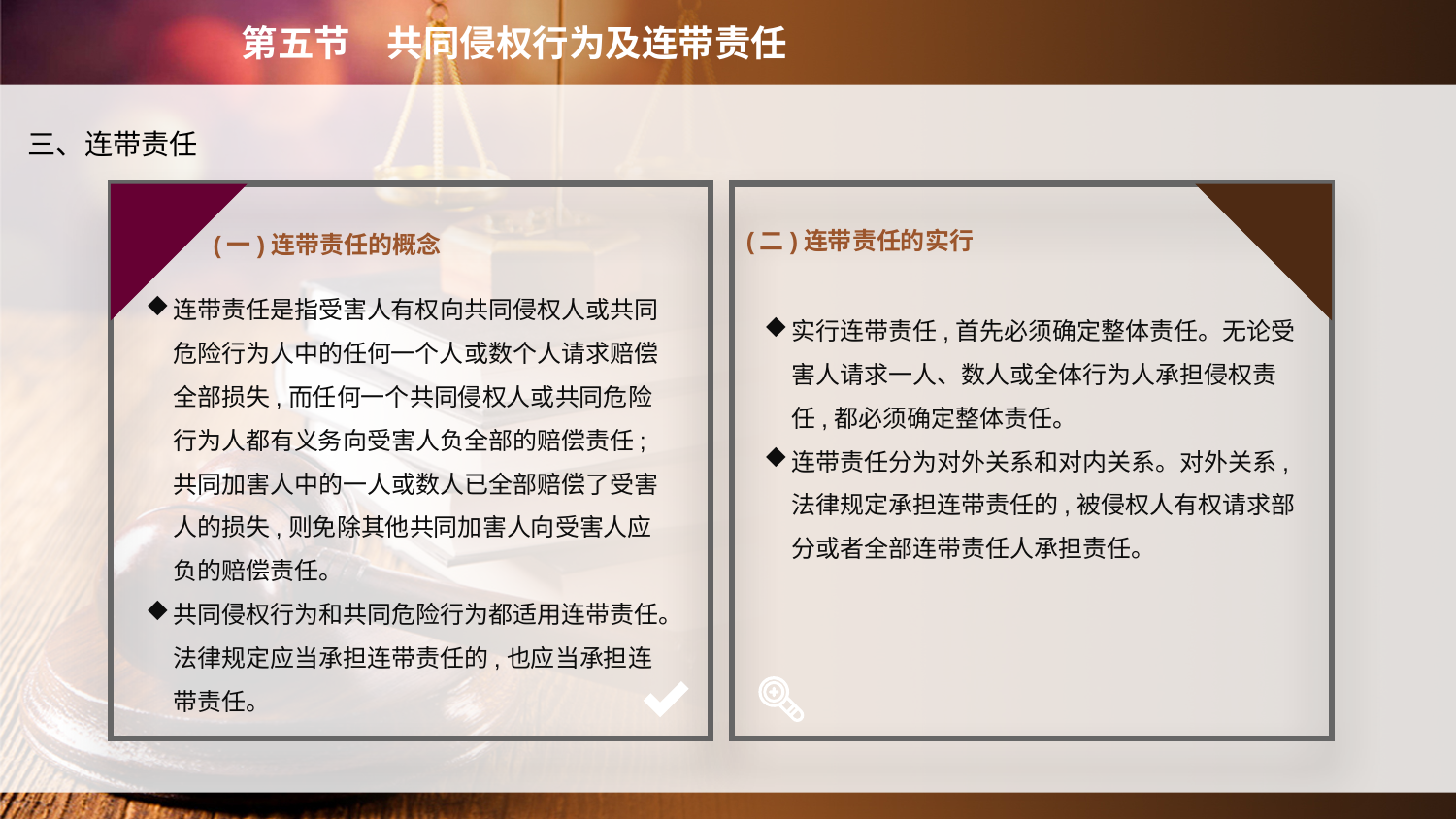

第五节　共同侵权行为及连带责任
三、连带责任

(一)连带责任的概念
(二)连带责任的实行
连带责任是指受害人有权向共同侵权人或共同危险行为人中的任何一个人或数个人请求赔偿全部损失,而任何一个共同侵权人或共同危险行为人都有义务向受害人负全部的赔偿责任;共同加害人中的一人或数人已全部赔偿了受害人的损失,则免除其他共同加害人向受害人应负的赔偿责任。
共同侵权行为和共同危险行为都适用连带责任。法律规定应当承担连带责任的,也应当承担连带责任。
实行连带责任,首先必须确定整体责任。无论受害人请求一人、数人或全体行为人承担侵权责任,都必须确定整体责任。
连带责任分为对外关系和对内关系。对外关系,法律规定承担连带责任的,被侵权人有权请求部分或者全部连带责任人承担责任。